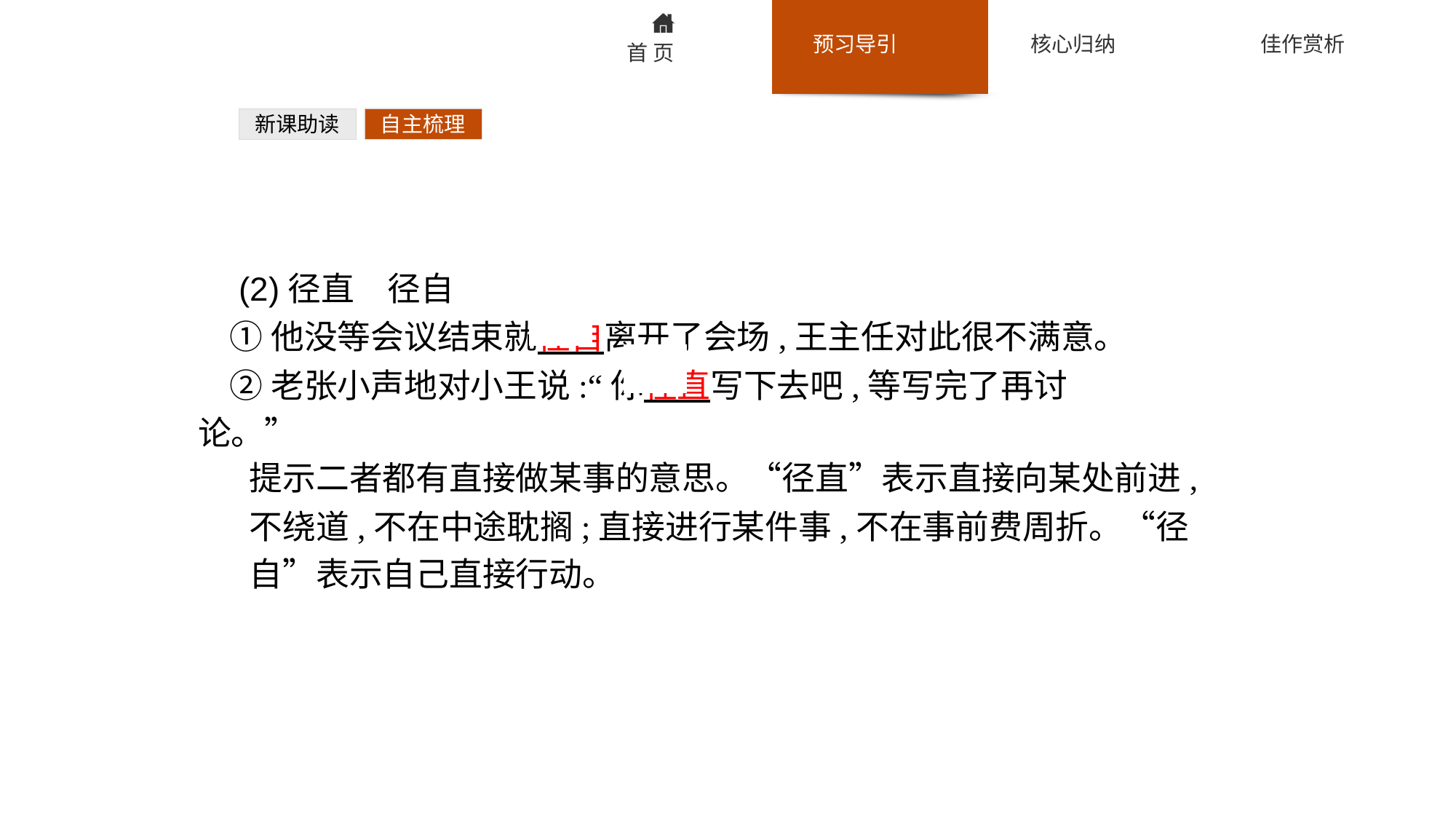

新课助读
自主梳理
 (2)径直　径自
①他没等会议结束就径自离开了会场,王主任对此很不满意。
②老张小声地对小王说:“你径直写下去吧,等写完了再讨论。”

提示二者都有直接做某事的意思。“径直”表示直接向某处前进,不绕道,不在中途耽搁;直接进行某件事,不在事前费周折。“径自”表示自己直接行动。